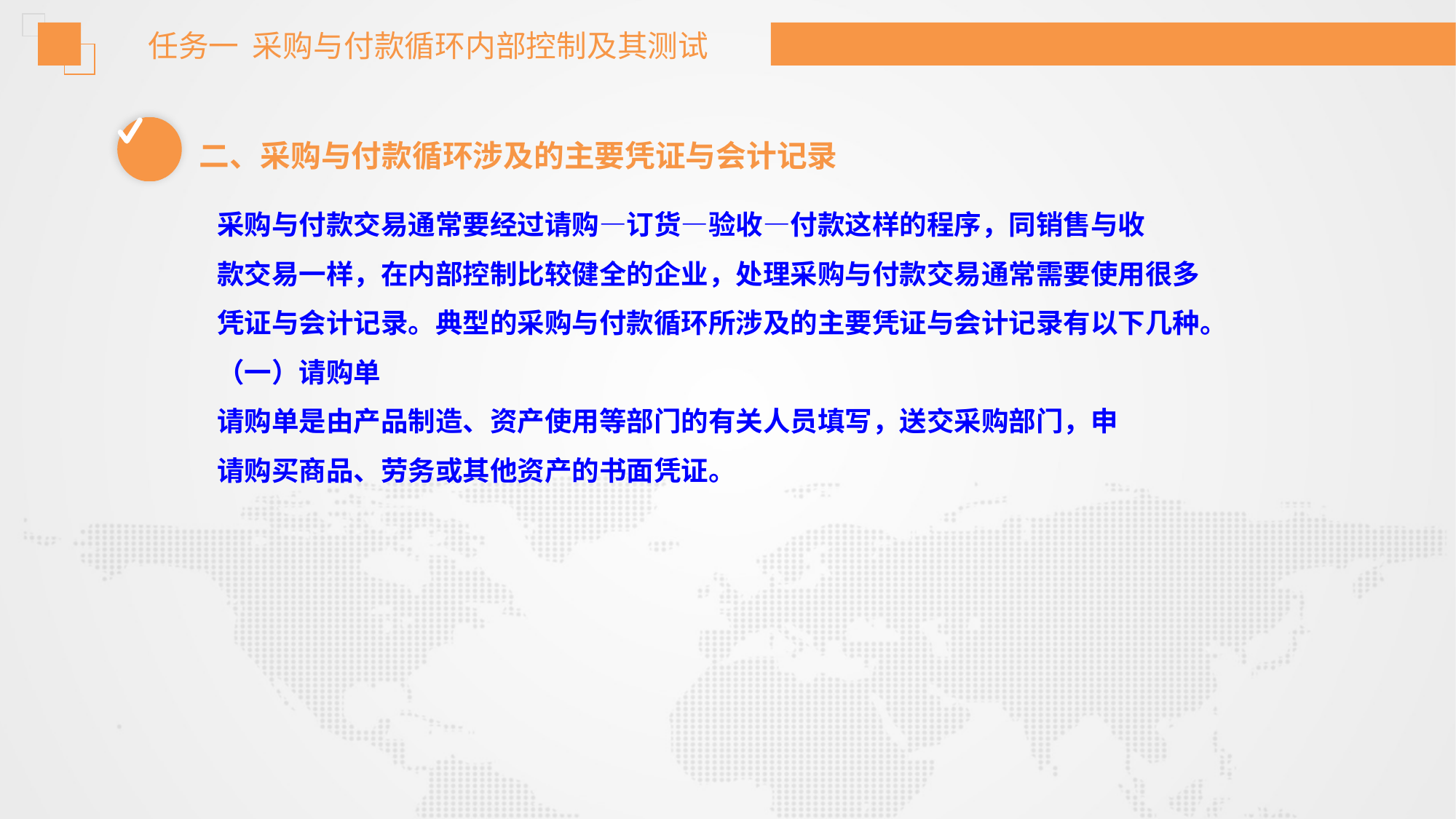

任务一  采购与付款循环内部控制及其测试

二、采购与付款循环涉及的主要凭证与会计记录
采购与付款交易通常要经过请购—订货—验收—付款这样的程序，同销售与收
款交易一样，在内部控制比较健全的企业，处理采购与付款交易通常需要使用很多
凭证与会计记录。典型的采购与付款循环所涉及的主要凭证与会计记录有以下几种。
（一）请购单
请购单是由产品制造、资产使用等部门的有关人员填写，送交采购部门，申
请购买商品、劳务或其他资产的书面凭证。